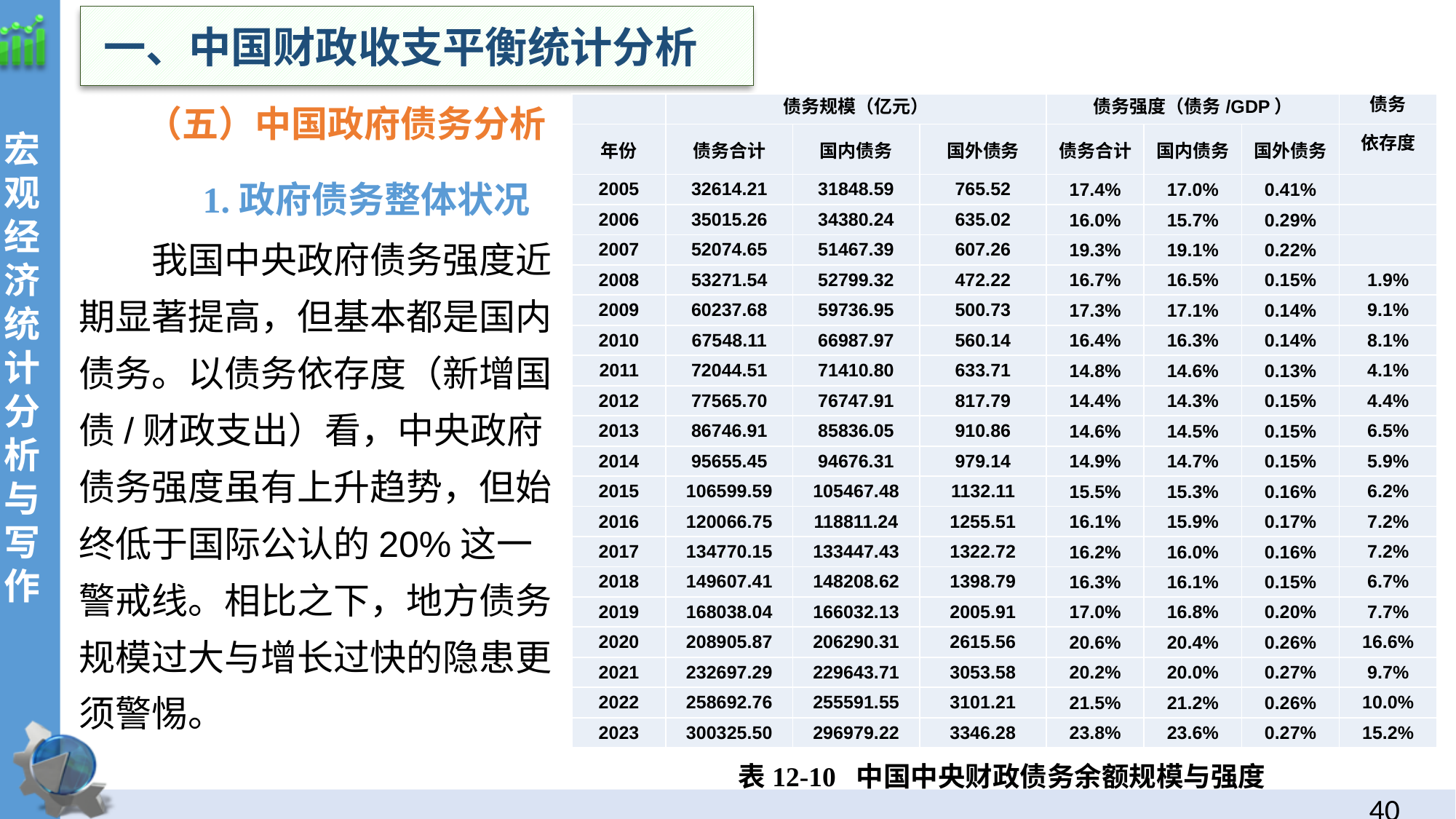

一、中国财政收支平衡统计分析
  （五）中国政府债务分析
         1.政府债务整体状况

|  | 债务规模（亿元） |  |  | 债务强度（债务/GDP） |  |  | 债务 |
| --- | --- | --- | --- | --- | --- | --- | --- |
| 年份 | 债务合计 | 国内债务 | 国外债务 | 债务合计 | 国内债务 | 国外债务 | 依存度 |
| 2005 | 32614.21 | 31848.59 | 765.52 | 17.4% | 17.0% | 0.41% |  |
| 2006 | 35015.26 | 34380.24 | 635.02 | 16.0% | 15.7% | 0.29% |  |
| 2007 | 52074.65 | 51467.39 | 607.26 | 19.3% | 19.1% | 0.22% |  |
| 2008 | 53271.54 | 52799.32 | 472.22 | 16.7% | 16.5% | 0.15% | 1.9% |
| 2009 | 60237.68 | 59736.95 | 500.73 | 17.3% | 17.1% | 0.14% | 9.1% |
| 2010 | 67548.11 | 66987.97 | 560.14 | 16.4% | 16.3% | 0.14% | 8.1% |
| 2011 | 72044.51 | 71410.80 | 633.71 | 14.8% | 14.6% | 0.13% | 4.1% |
| 2012 | 77565.70 | 76747.91 | 817.79 | 14.4% | 14.3% | 0.15% | 4.4% |
| 2013 | 86746.91 | 85836.05 | 910.86 | 14.6% | 14.5% | 0.15% | 6.5% |
| 2014 | 95655.45 | 94676.31 | 979.14 | 14.9% | 14.7% | 0.15% | 5.9% |
| 2015 | 106599.59 | 105467.48 | 1132.11 | 15.5% | 15.3% | 0.16% | 6.2% |
| 2016 | 120066.75 | 118811.24 | 1255.51 | 16.1% | 15.9% | 0.17% | 7.2% |
| 2017 | 134770.15 | 133447.43 | 1322.72 | 16.2% | 16.0% | 0.16% | 7.2% |
| 2018 | 149607.41 | 148208.62 | 1398.79 | 16.3% | 16.1% | 0.15% | 6.7% |
| 2019 | 168038.04 | 166032.13 | 2005.91 | 17.0% | 16.8% | 0.20% | 7.7% |
| 2020 | 208905.87 | 206290.31 | 2615.56 | 20.6% | 20.4% | 0.26% | 16.6% |
| 2021 | 232697.29 | 229643.71 | 3053.58 | 20.2% | 20.0% | 0.27% | 9.7% |
| 2022 | 258692.76 | 255591.55 | 3101.21 | 21.5% | 21.2% | 0.26% | 10.0% |
| 2023 | 300325.50 | 296979.22 | 3346.28 | 23.8% | 23.6% | 0.27% | 15.2% |

我国中央政府债务强度近期显著提高，但基本都是国内债务。以债务依存度（新增国债/财政支出）看，中央政府债务强度虽有上升趋势，但始终低于国际公认的20%这一警戒线。相比之下，地方债务规模过大与增长过快的隐患更须警惕。

表12-10  中国中央财政债务余额规模与强度
40